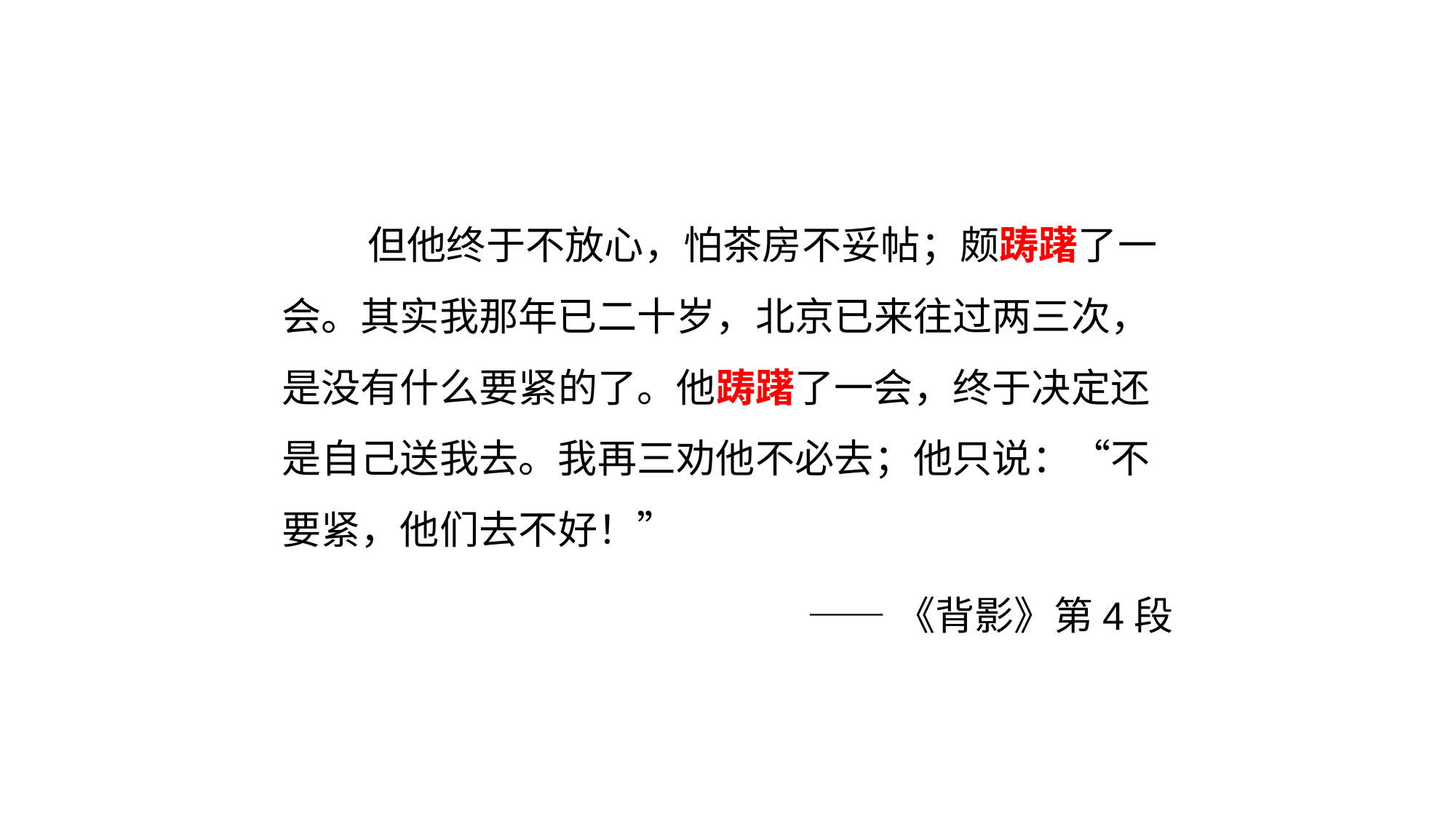

但他终于不放心，怕茶房不妥帖；颇踌躇了一会。其实我那年已二十岁，北京已来往过两三次，是没有什么要紧的了。他踌躇了一会，终于决定还是自己送我去。我再三劝他不必去；他只说：“不要紧，他们去不好！”
——《背影》第4段